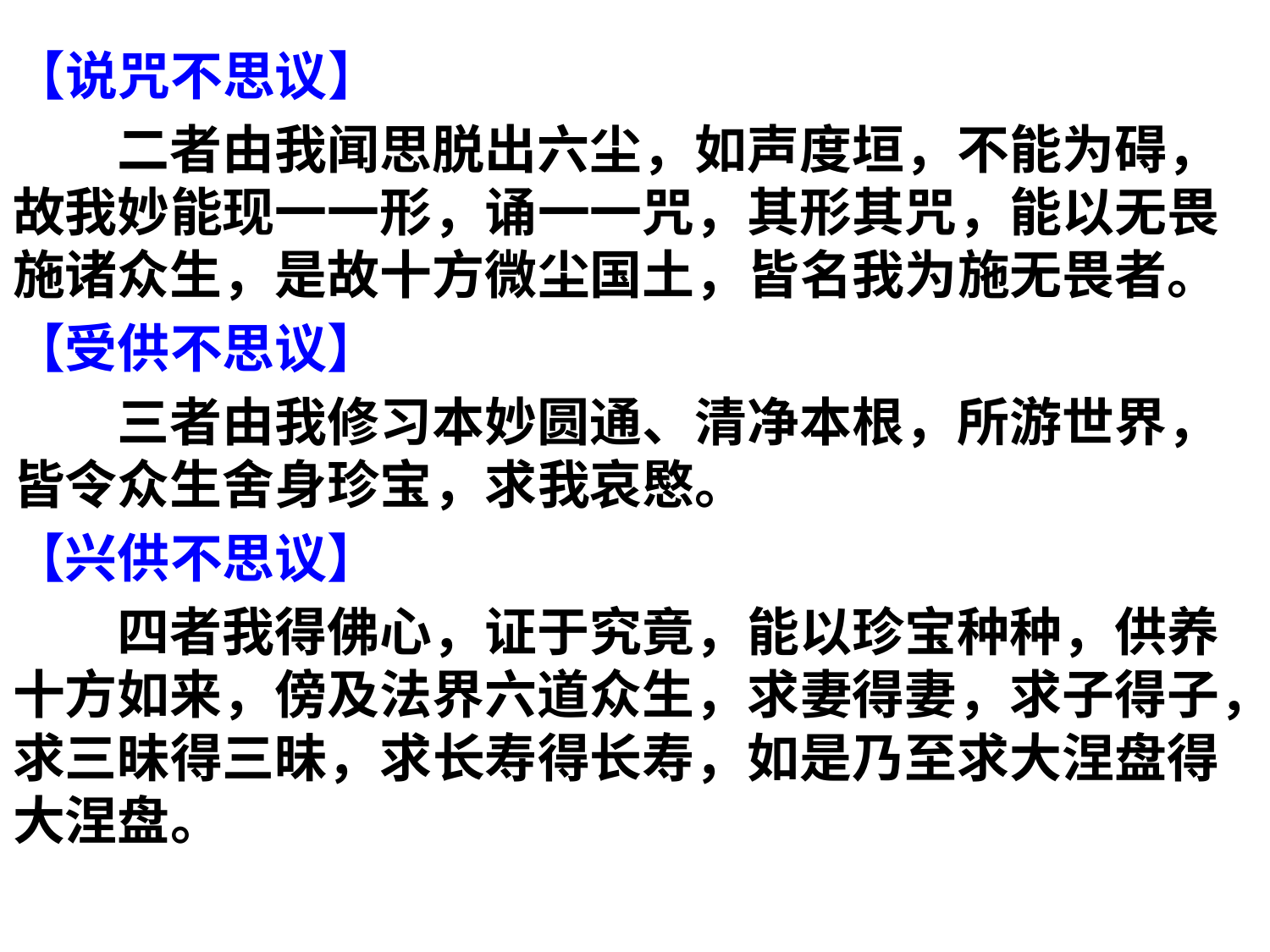

【说咒不思议】
　　二者由我闻思脱出六尘，如声度垣，不能为碍，故我妙能现一一形，诵一一咒，其形其咒，能以无畏施诸众生，是故十方微尘国土，皆名我为施无畏者。
【受供不思议】
　　三者由我修习本妙圆通、清净本根，所游世界，皆令众生舍身珍宝，求我哀愍。
【兴供不思议】
　　四者我得佛心，证于究竟，能以珍宝种种，供养十方如来，傍及法界六道众生，求妻得妻，求子得子，求三昧得三昧，求长寿得长寿，如是乃至求大涅盘得大涅盘。